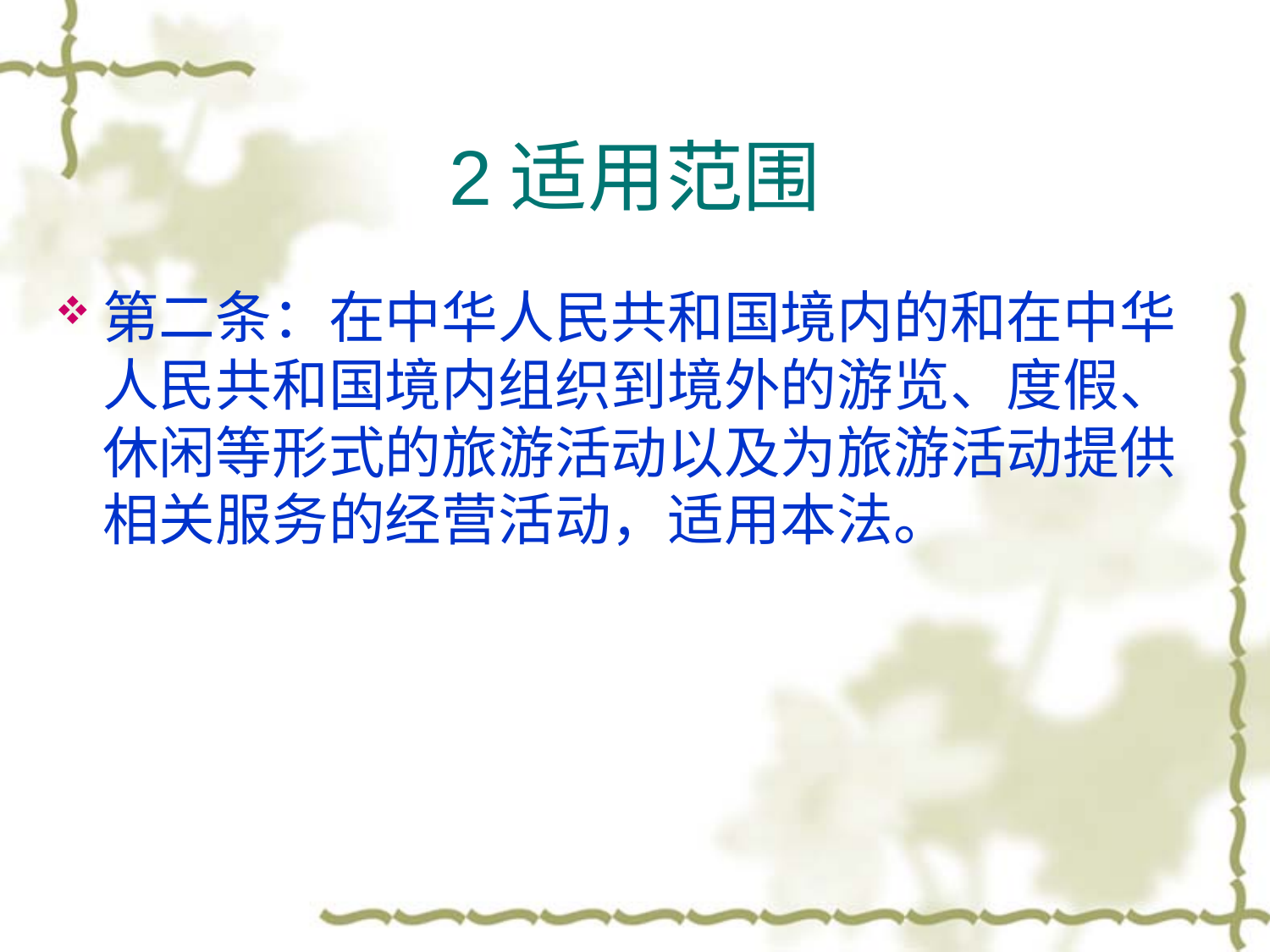

# 2适用范围
第二条：在中华人民共和国境内的和在中华人民共和国境内组织到境外的游览、度假、休闲等形式的旅游活动以及为旅游活动提供相关服务的经营活动，适用本法。